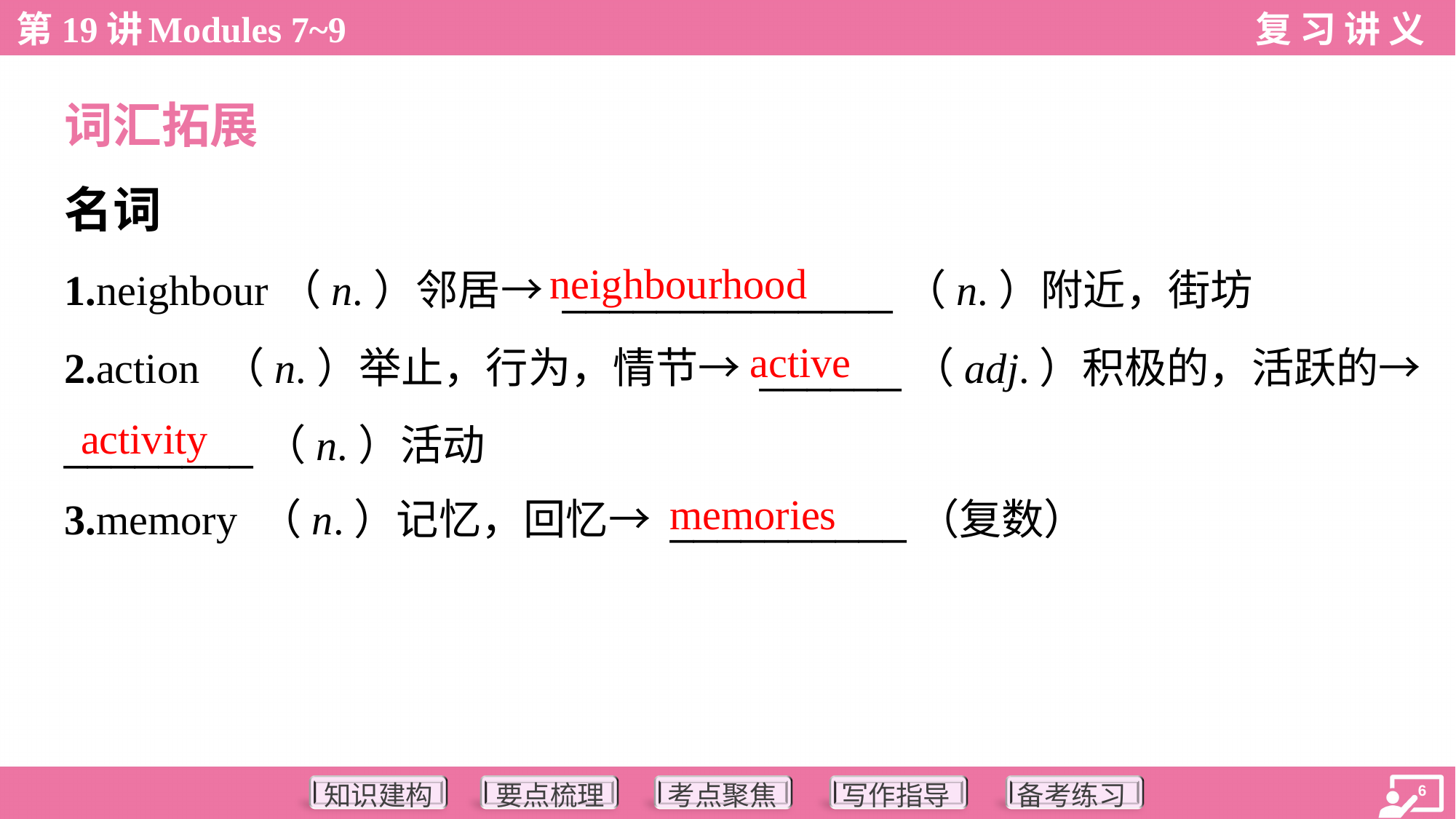

词汇拓展
名词
neighbourhood
1.neighbour（n.）邻居→ ______________（n.）附近，街坊
2.action （n.）举止，行为，情节→ ______（adj.）积极的，活跃的→
________（n.）活动
3.memory （n.）记忆，回忆→ __________（复数）
active
activity
memories